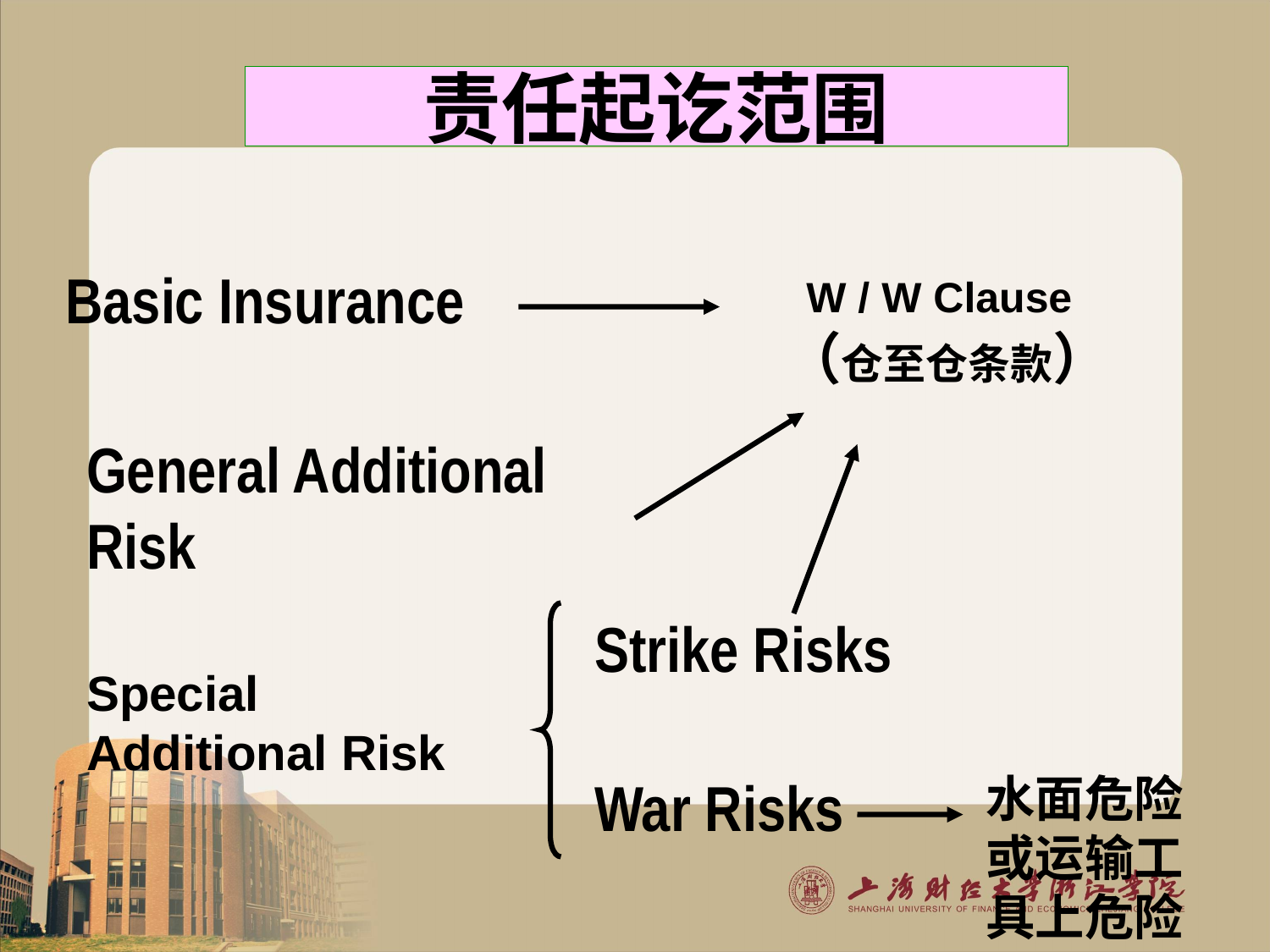

# 责任起讫范围
Basic Insurance
W / W Clause

（仓至仓条款）

General Additional Risk

Strike Risks
Special Additional Risk
War Risks
水面危险或运输工具上危险